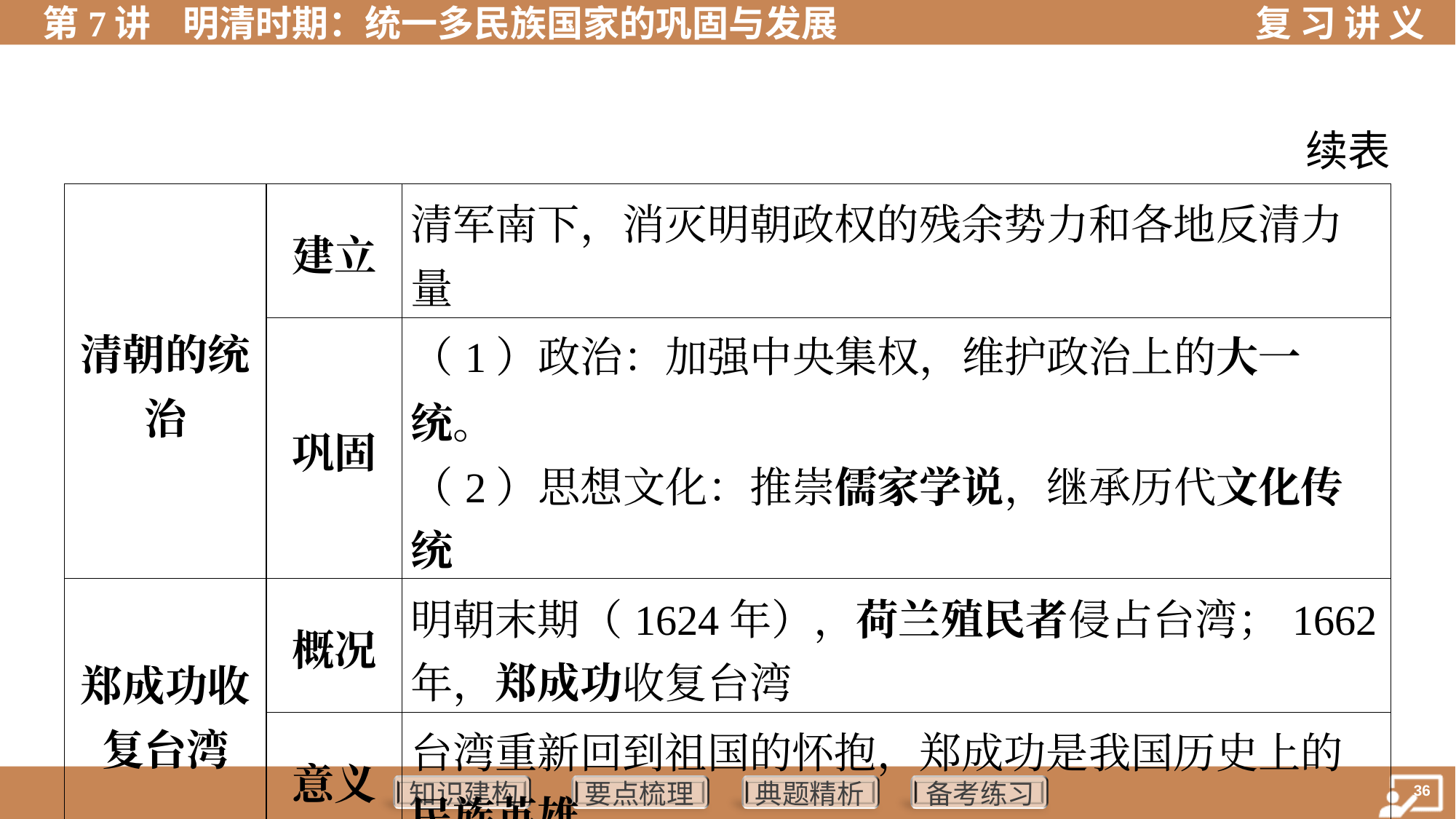

续表
| 清朝的统 治 | 建立 | 清军南下，消灭明朝政权的残余势力和各地反清力 量 |  |
| --- | --- | --- | --- |
|  | 巩固 | （1）政治：加强中央集权，维护政治上的大一统。 （2）思想文化：推崇儒家学说，继承历代文化传统 |  |
| 郑成功收 复台湾 | 概况 | 明朝末期（1624年），荷兰殖民者侵占台湾；1662 年，郑成功收复台湾 |  |
|  | 意义 | 台湾重新回到祖国的怀抱，郑成功是我国历史上的 民族英雄 |  |